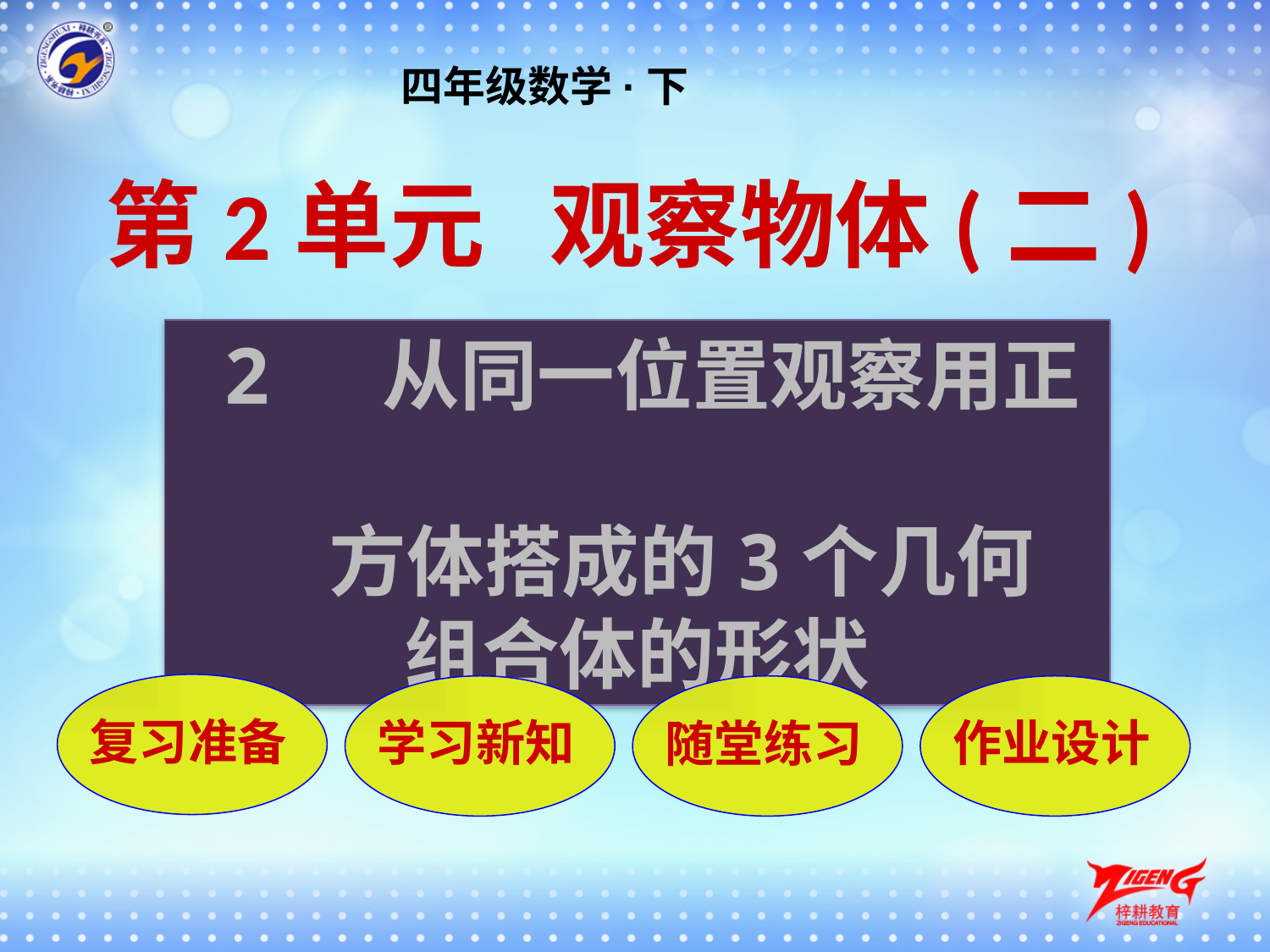

四年级数学·下
第2单元   观察物体(二)
 2  从同一位置观察用正
    方体搭成的3个几何
组合体的形状

复习准备

学习新知

随堂练习

作业设计